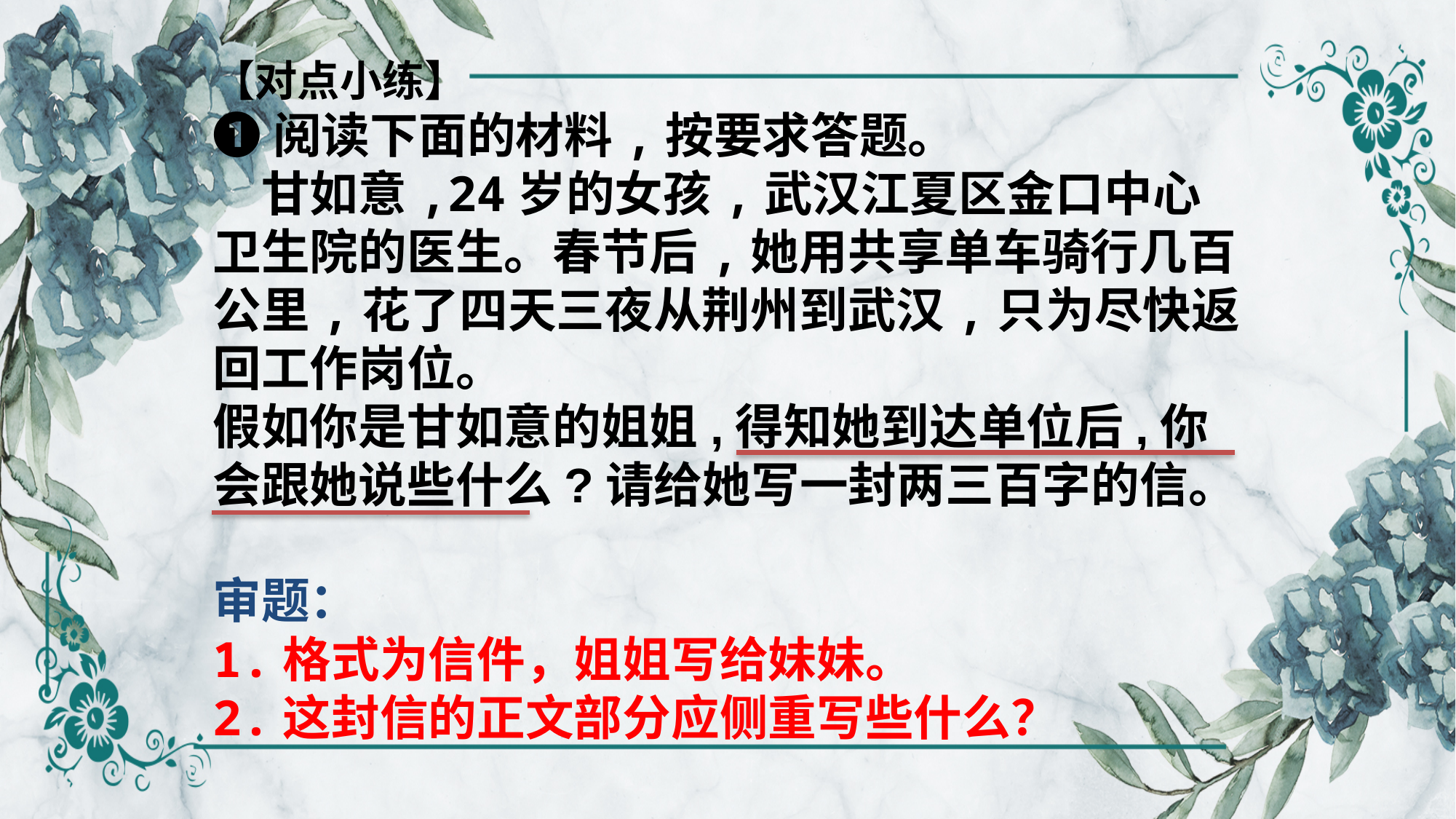

【对点小练】
❶阅读下面的材料,按要求答题。
　甘如意,24岁的女孩,武汉江夏区金口中心卫生院的医生。春节后,她用共享单车骑行几百公里,花了四天三夜从荆州到武汉,只为尽快返回工作岗位。
假如你是甘如意的姐姐,得知她到达单位后,你会跟她说些什么?请给她写一封两三百字的信。

审题：
1.格式为信件，姐姐写给妹妹。
2.这封信的正文部分应侧重写些什么？